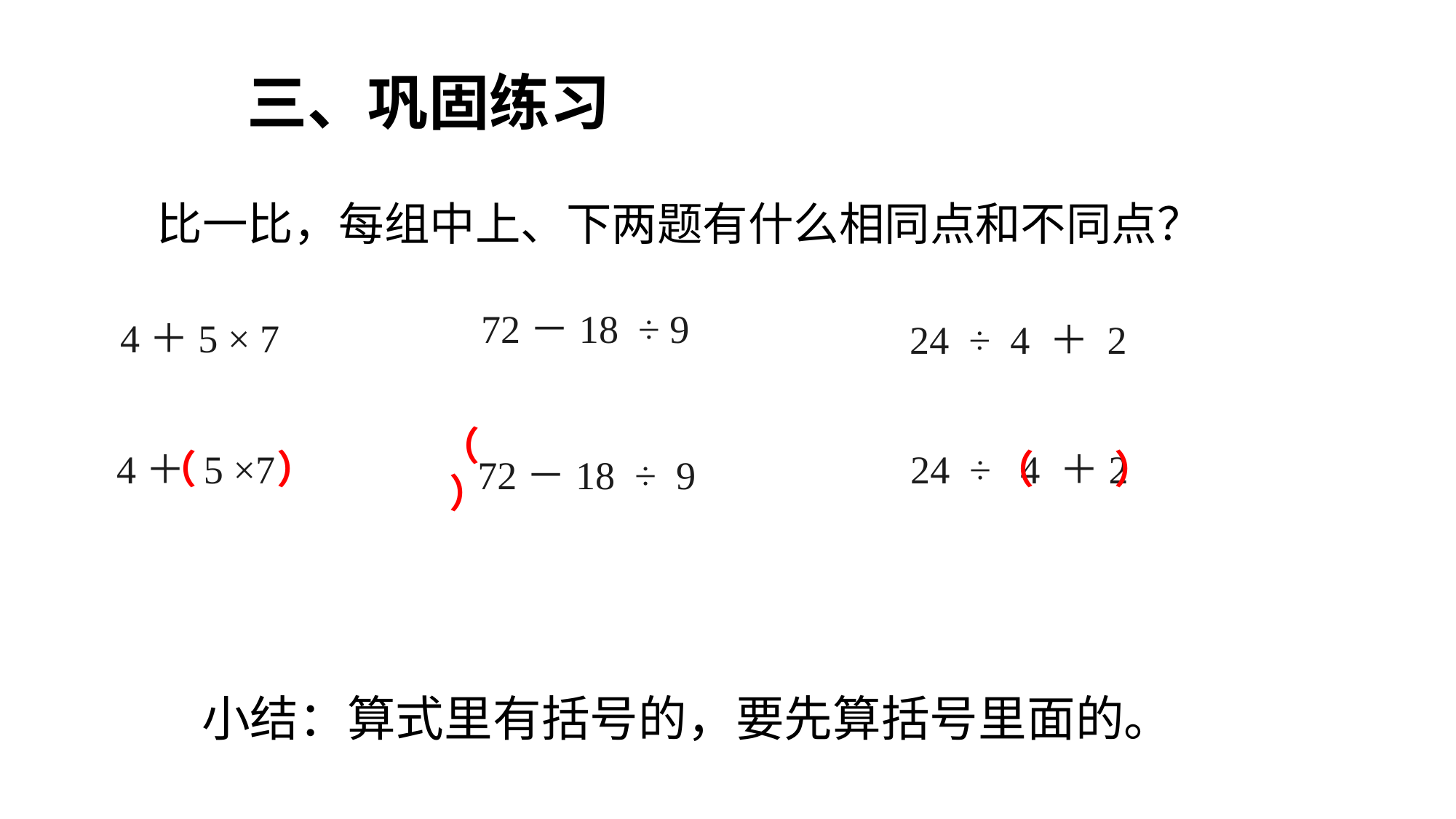

三、巩固练习

比一比，每组中上、下两题有什么相同点和不同点？

4＋5 × 7
24  ÷  4 ＋ 2
72－18  ÷ 9

4＋ 5 ×7
24  ÷   4 ＋2
（         ）
（           ）
（         ）
72－18  ÷  9

小结：算式里有括号的，要先算括号里面的。